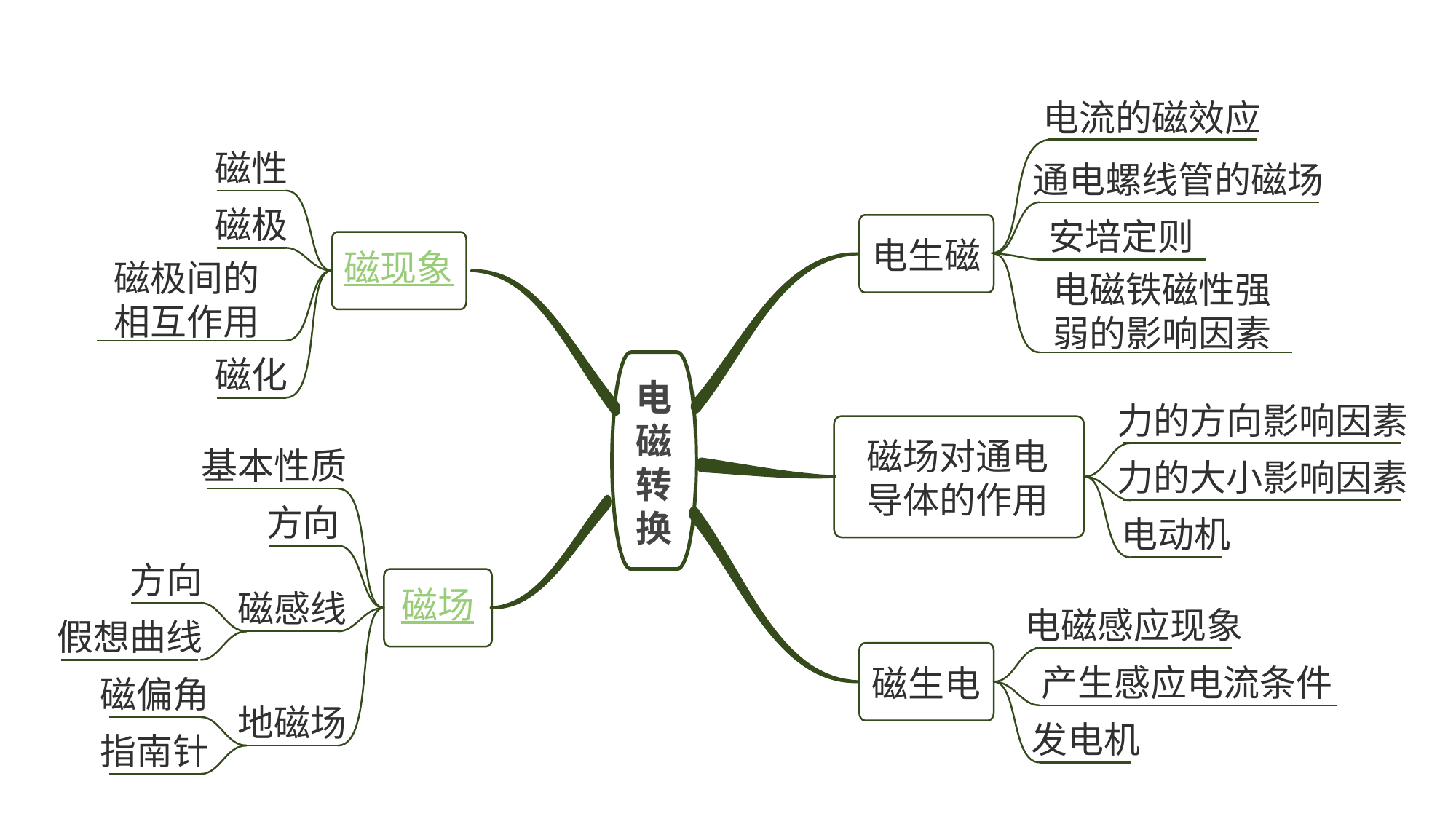

电流的磁效应

磁性

通电螺线管的磁场

磁极

安培定则

电生磁

磁现象

磁极间的
相互作用

电磁铁磁性强
弱的影响因素

磁化
电
磁
转
换
力的方向影响因素

磁场对通电导体的作用

基本性质

力的大小影响因素

方向

电动机

磁场
方向

磁生电
磁感线

电磁感应现象

假想曲线

产生感应电流条件

磁偏角

地磁场
发电机

指南针